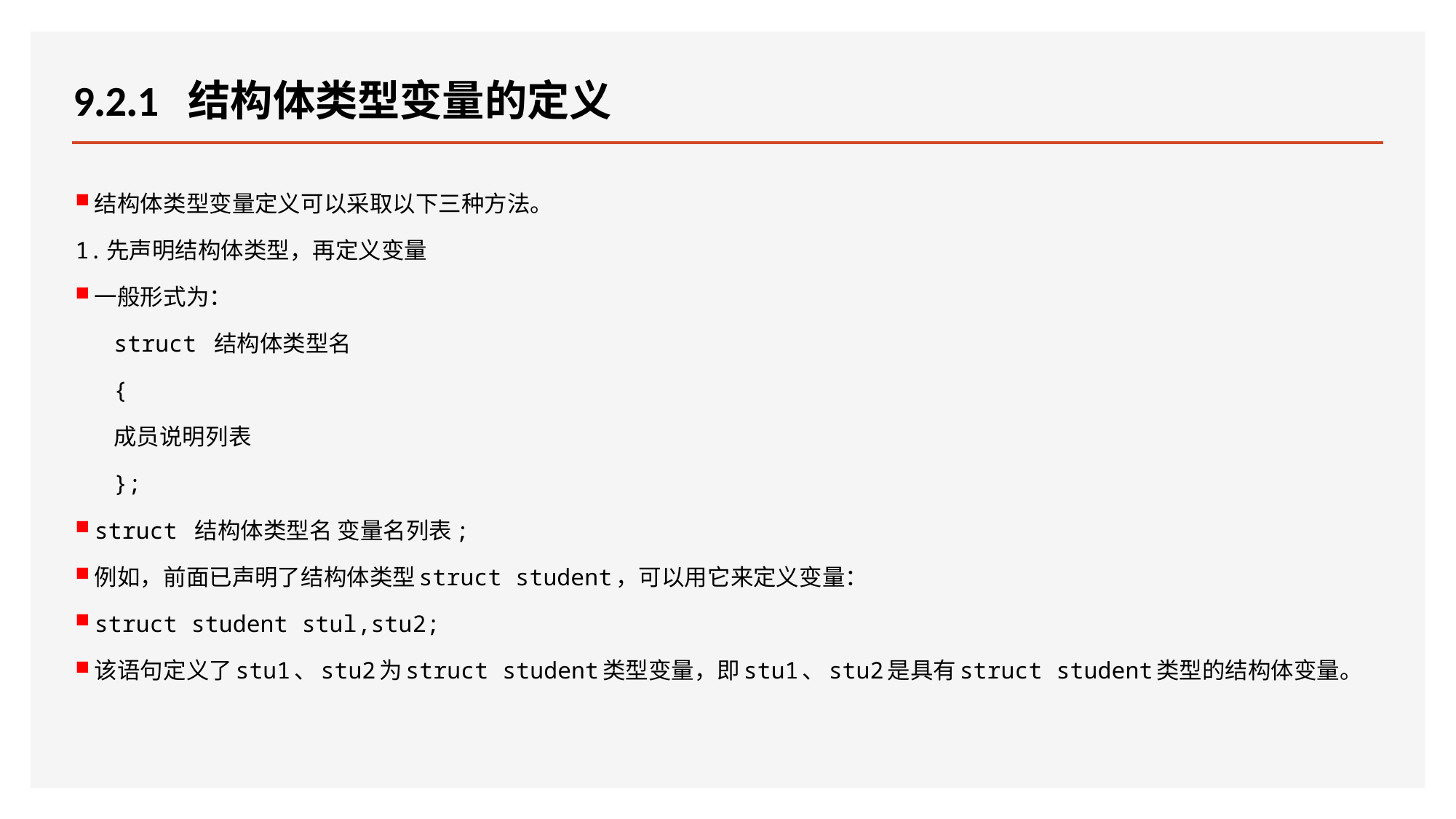

# 9.2.1  结构体类型变量的定义
结构体类型变量定义可以采取以下三种方法。
1.先声明结构体类型，再定义变量
一般形式为：
struct 结构体类型名
{
成员说明列表
};
struct 结构体类型名 变量名列表;
例如，前面已声明了结构体类型struct student，可以用它来定义变量：
struct student stul,stu2;
该语句定义了stu1、stu2为struct student类型变量，即stu1、stu2是具有struct student类型的结构体变量。